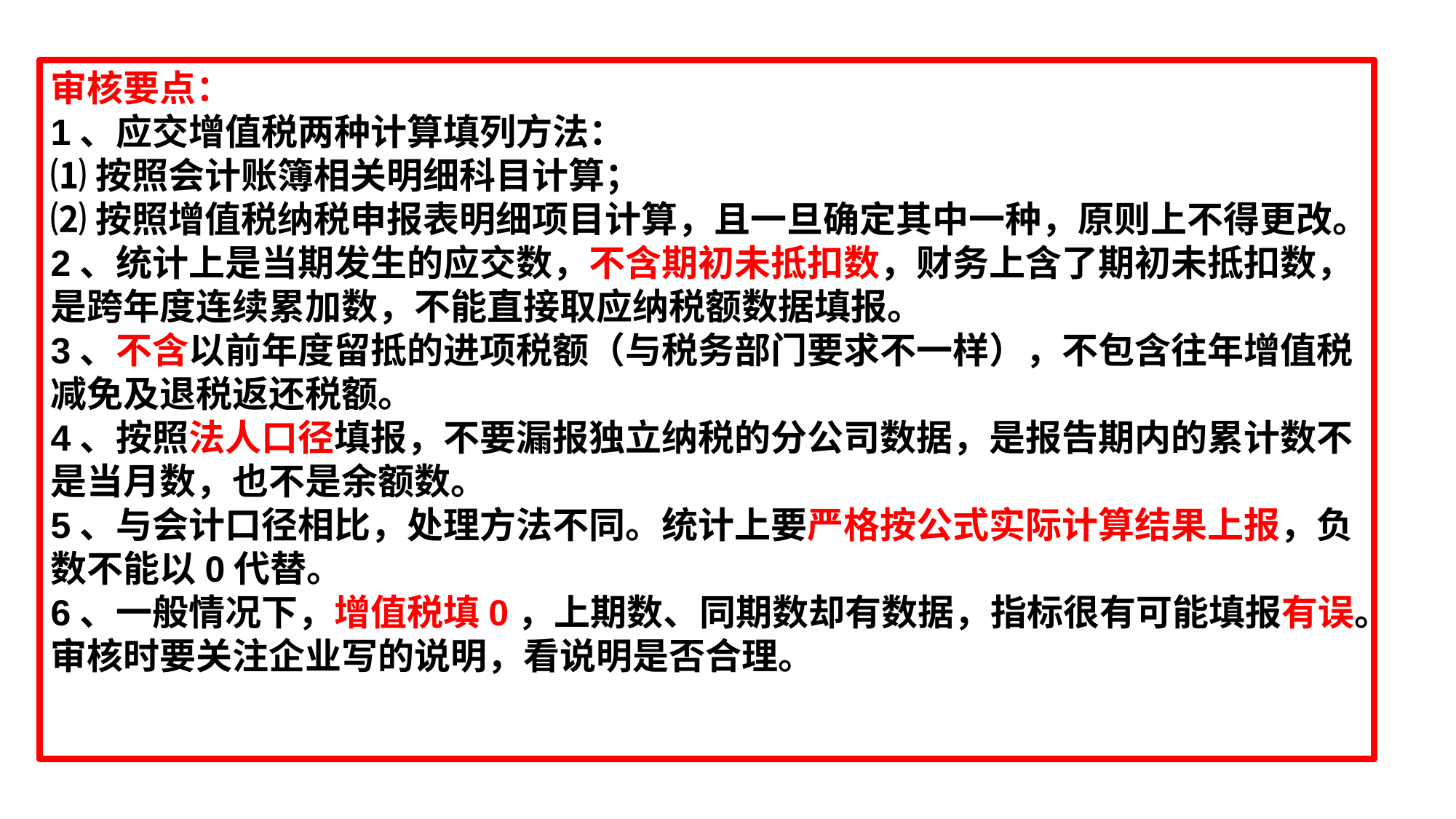

审核要点：
1、应交增值税两种计算填列方法：
⑴按照会计账簿相关明细科目计算；
⑵按照增值税纳税申报表明细项目计算，且一旦确定其中一种，原则上不得更改。
2、统计上是当期发生的应交数，不含期初未抵扣数，财务上含了期初未抵扣数，是跨年度连续累加数，不能直接取应纳税额数据填报。
3、不含以前年度留抵的进项税额（与税务部门要求不一样），不包含往年增值税减免及退税返还税额。
4、按照法人口径填报，不要漏报独立纳税的分公司数据，是报告期内的累计数不是当月数，也不是余额数。
5、与会计口径相比，处理方法不同。统计上要严格按公式实际计算结果上报，负数不能以0代替。
6、一般情况下，增值税填0，上期数、同期数却有数据，指标很有可能填报有误。
审核时要关注企业写的说明，看说明是否合理。